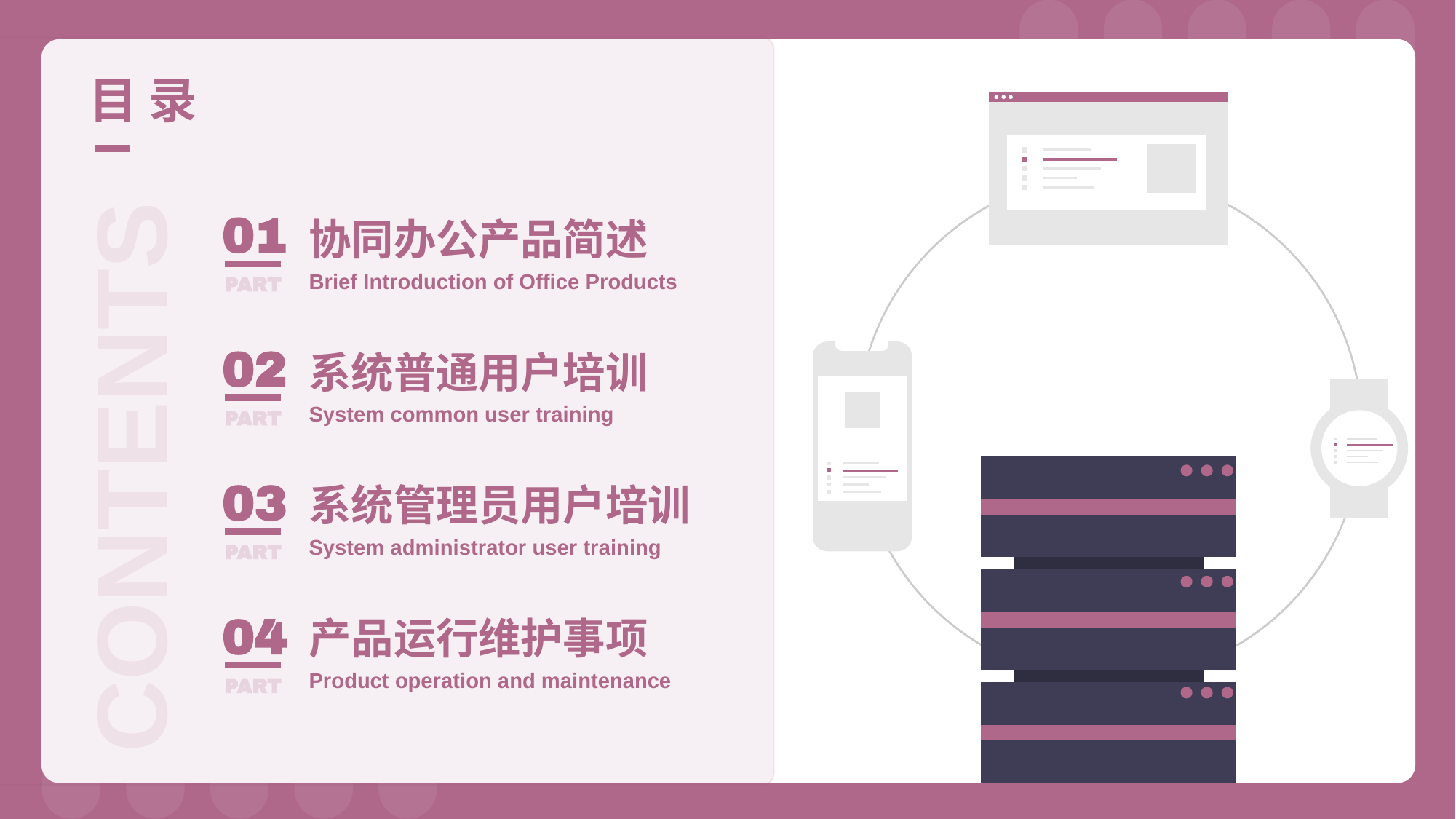

目 录

CONTENTS
01
PART
协同办公产品简述
Brief Introduction of Office Products
02
PART
系统普通用户培训
System common user training
03
PART
系统管理员用户培训
System administrator user training
04
PART
产品运行维护事项
Product operation and maintenance